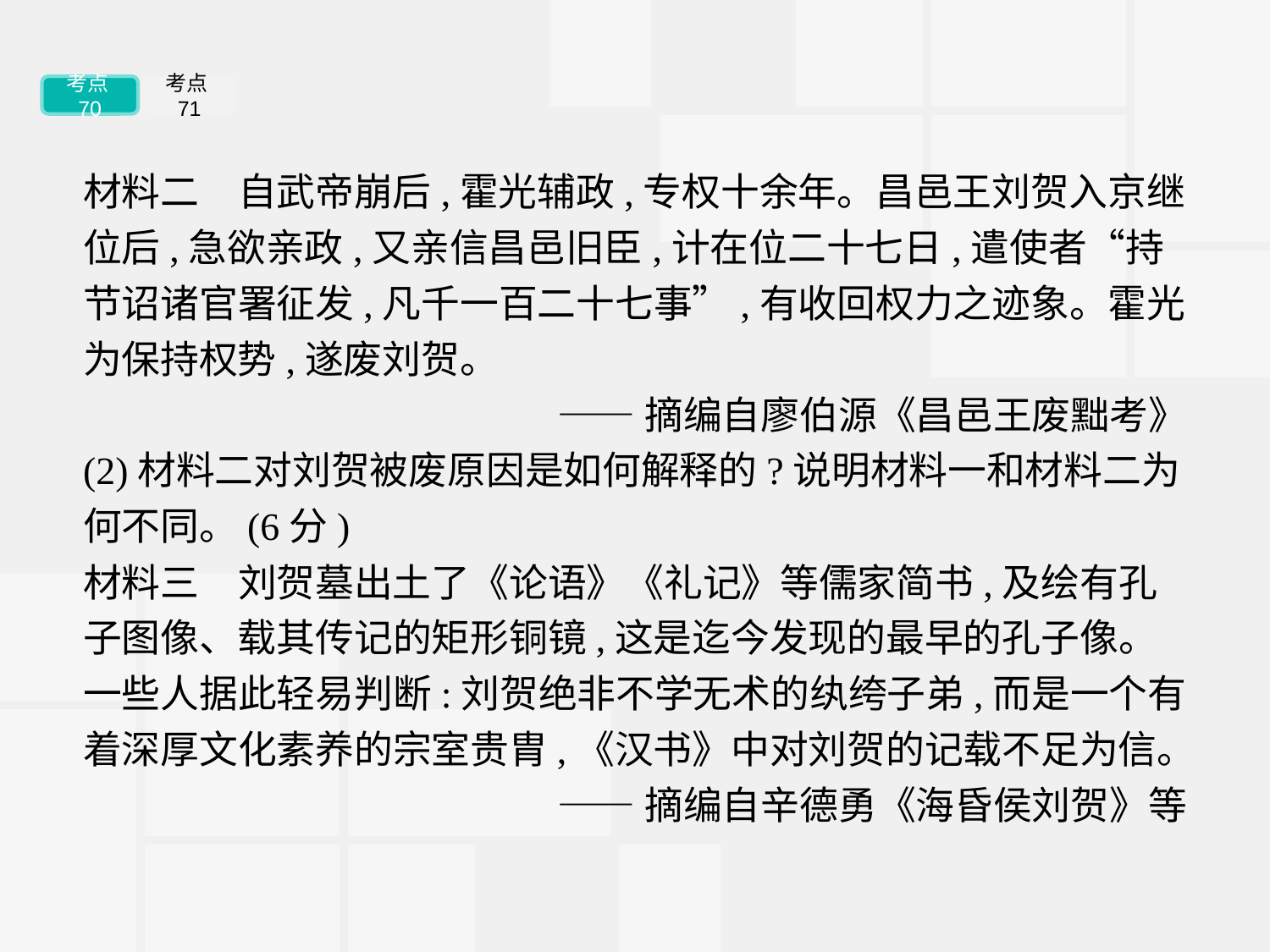

考点70
考点71
材料二　自武帝崩后,霍光辅政,专权十余年。昌邑王刘贺入京继位后,急欲亲政,又亲信昌邑旧臣,计在位二十七日,遣使者“持节诏诸官署征发,凡千一百二十七事”,有收回权力之迹象。霍光为保持权势,遂废刘贺。
——摘编自廖伯源《昌邑王废黜考》
(2)材料二对刘贺被废原因是如何解释的?说明材料一和材料二为何不同。(6分)
材料三　刘贺墓出土了《论语》《礼记》等儒家简书,及绘有孔子图像、载其传记的矩形铜镜,这是迄今发现的最早的孔子像。一些人据此轻易判断:刘贺绝非不学无术的纨绔子弟,而是一个有着深厚文化素养的宗室贵胄,《汉书》中对刘贺的记载不足为信。
——摘编自辛德勇《海昏侯刘贺》等